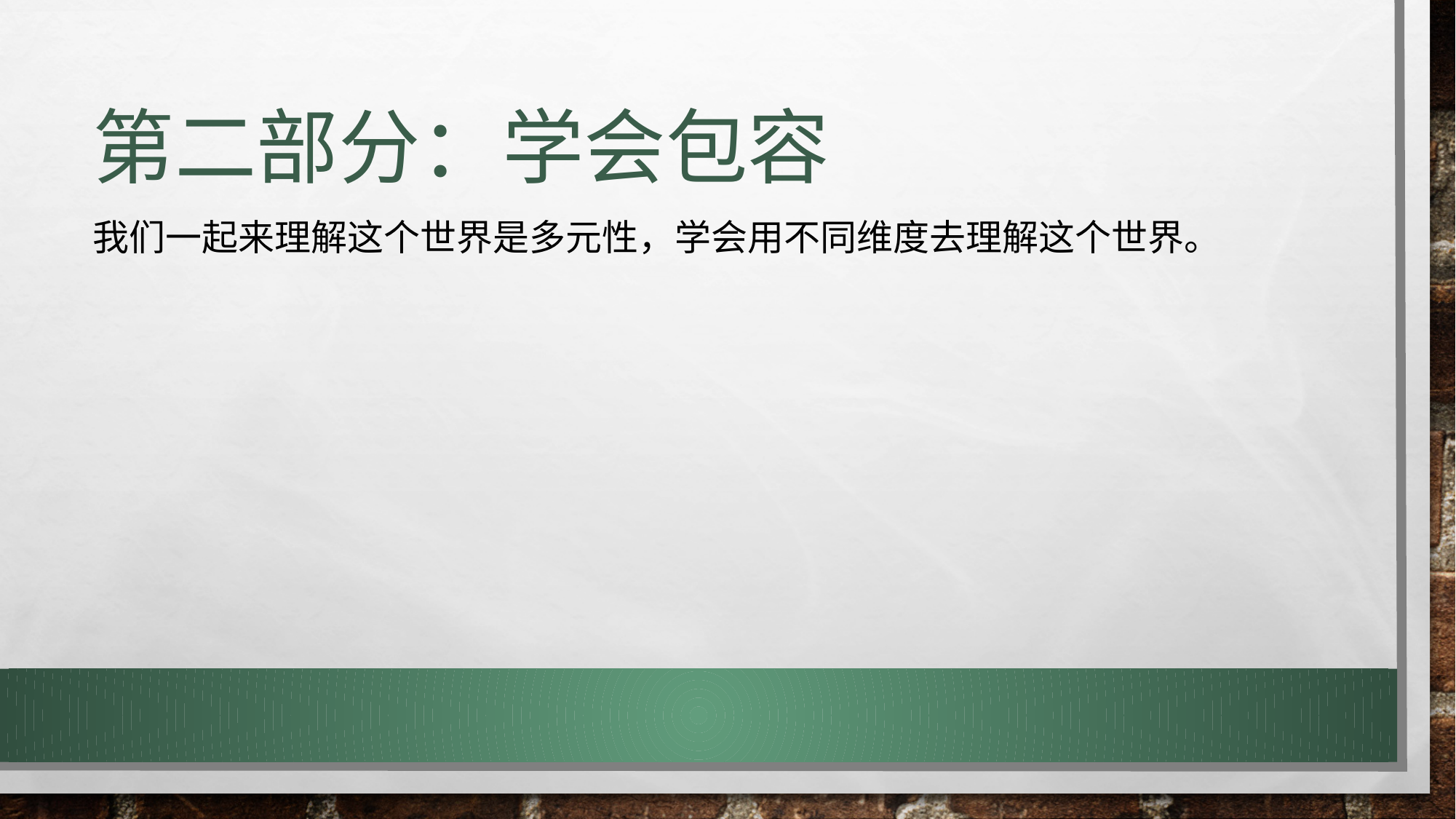

我们一起来理解这个世界是多元性，学会用不同维度去理解这个世界。
# 第二部分：学会包容